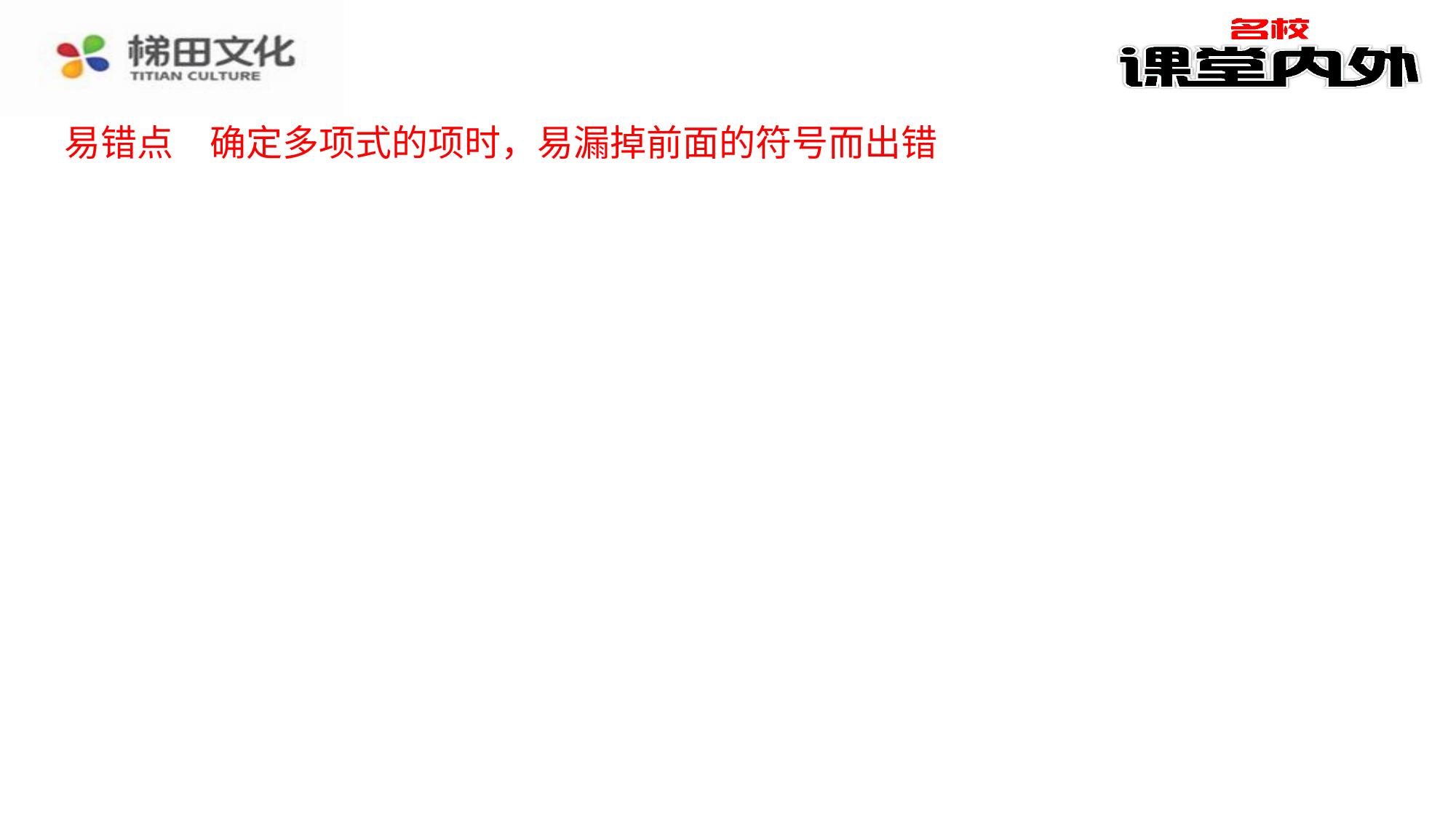

易错点　确定多项式的项时，易漏掉前面的符号而出错
易错点　确定多项式的项时，易漏掉前面的符号而出错